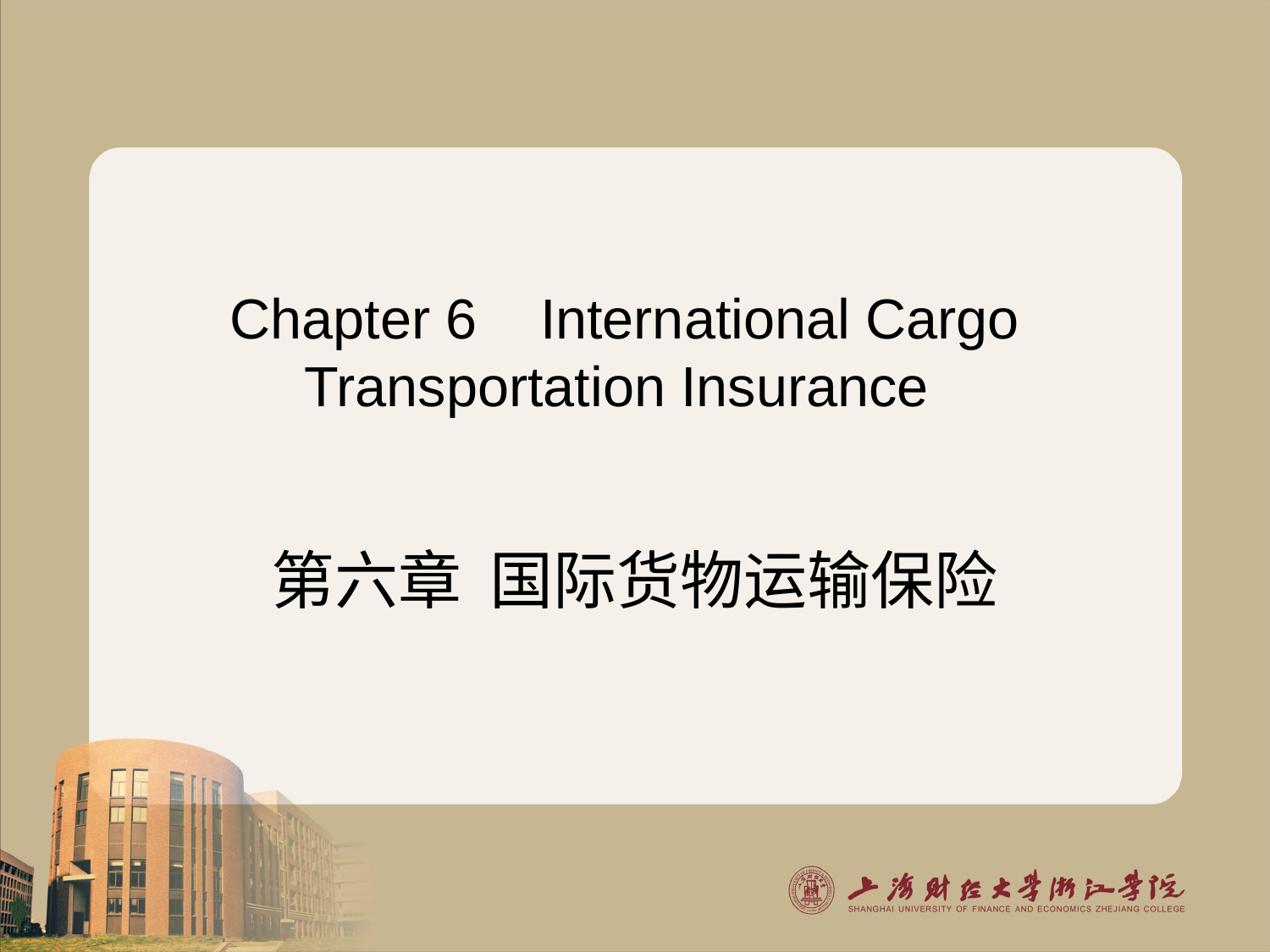

Chapter 6    International Cargo Transportation Insurance
# 第六章  国际货物运输保险